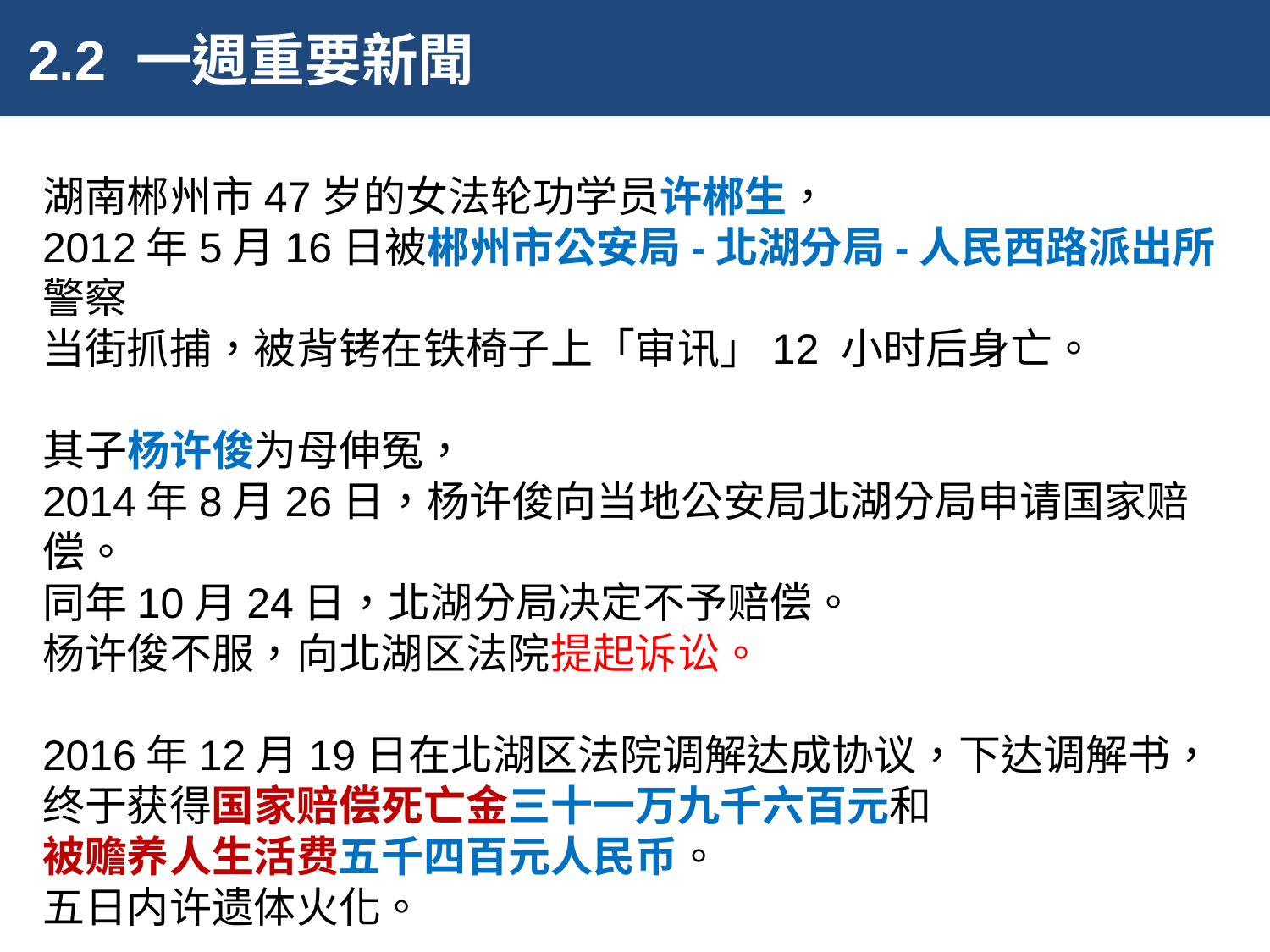

2.2 一週重要新聞
湖南郴州市47岁的女法轮功学员许郴生，
2012年5月16日被郴州市公安局-北湖分局-人民西路派出所警察
当街抓捕，被背铐在铁椅子上「审讯」12 小时后身亡。

其子杨许俊为母伸冤，
2014年8月26日，杨许俊向当地公安局北湖分局申请国家赔偿。
同年10月24日，北湖分局决定不予赔偿。
杨许俊不服，向北湖区法院提起诉讼。

2016年12月19日在北湖区法院调解达成协议，下达调解书，
终于获得国家赔偿死亡金三十一万九千六百元和
被赡养人生活费五千四百元人民币。
五日内许遗体火化。